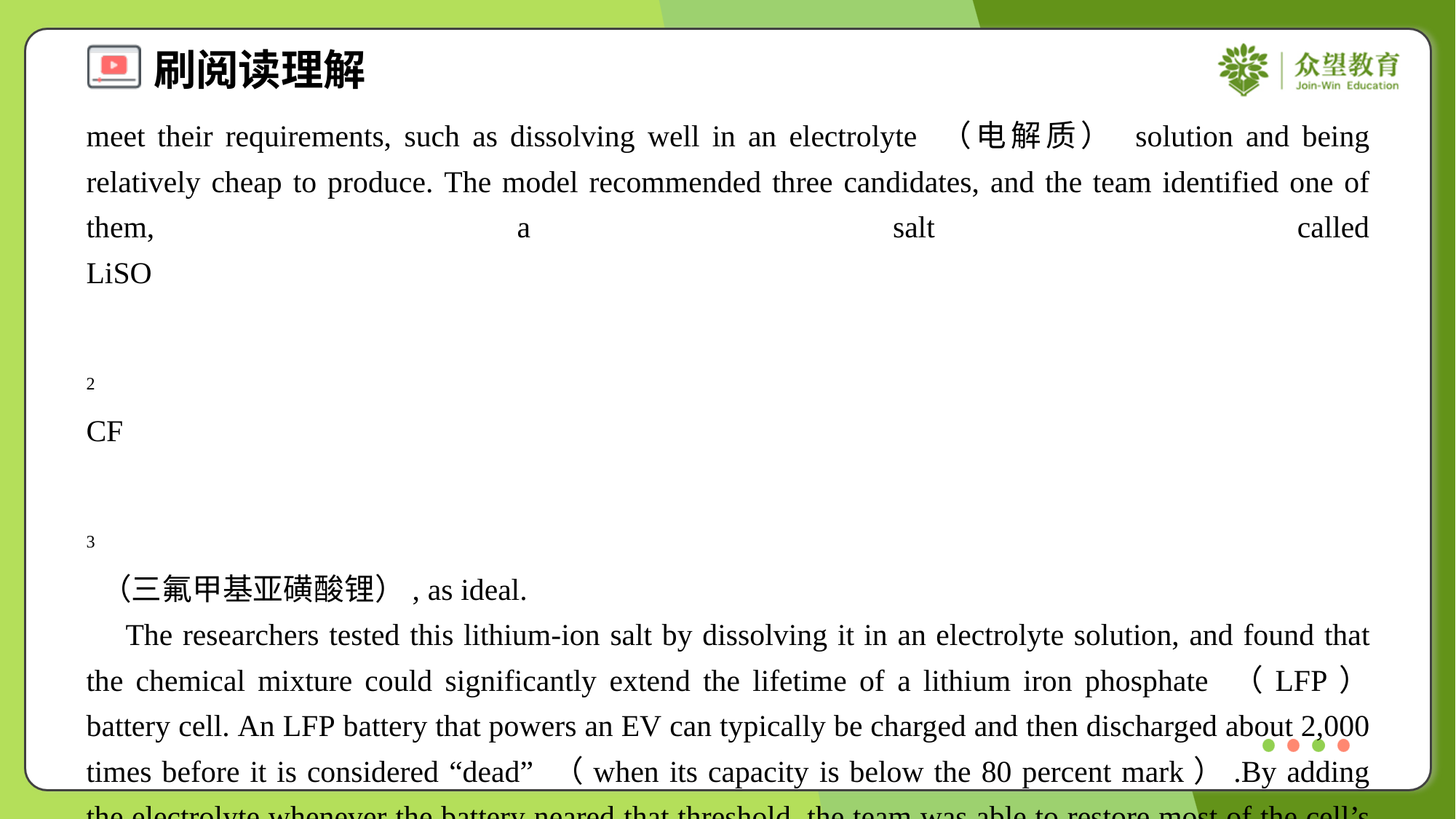

meet their requirements, such as dissolving well in an electrolyte （电解质） solution and being relatively cheap to produce. The model recommended three candidates, and the team identified one of them, a salt called LiSO<m> 2</m>CF<m> 3</m> （三氟甲基亚磺酸锂）, as ideal.
    The researchers tested this lithium-ion salt by dissolving it in an electrolyte solution, and found that the chemical mixture could significantly extend the lifetime of a lithium iron phosphate （LFP） battery cell. An LFP battery that powers an EV can typically be charged and then discharged about 2,000 times before it is considered “dead” （when its capacity is below the 80 percent mark）.By adding the electrolyte whenever the battery neared that threshold, the team was able to restore most of the cell’s capacity each time—and it carried on working almost as well as a new battery. By the end of the experiment, the cell regained 96 percent capacity after nearly 12,000 charge-discharge cycles.
    A follow-up experiment showed the method also worked on NMC （nickel, manganese and cobalt） lithium-ion batteries, Gao says.